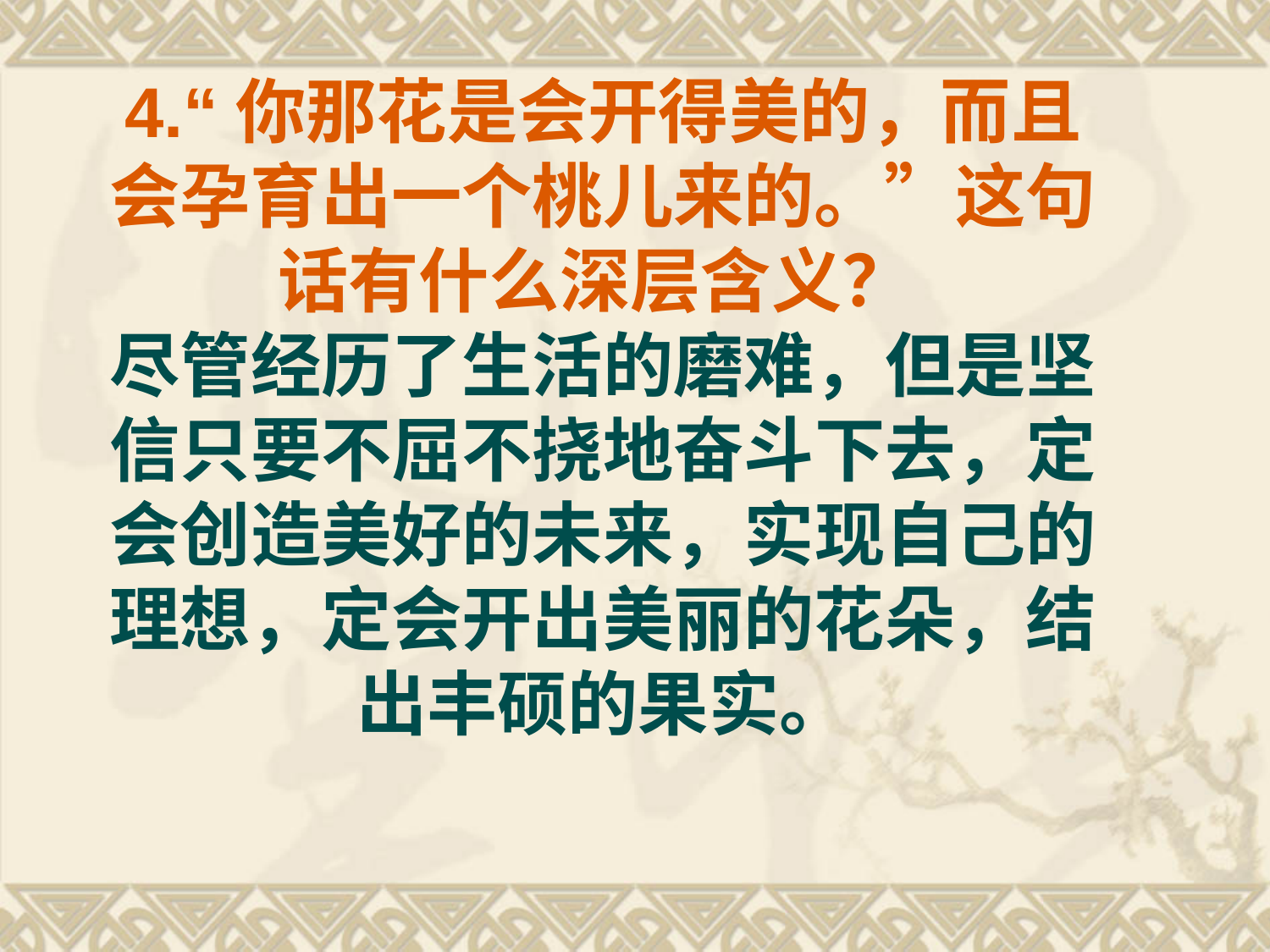

# 4.“你那花是会开得美的，而且会孕育出一个桃儿来的。”这句话有什么深层含义？  尽管经历了生活的磨难，但是坚信只要不屈不挠地奋斗下去，定会创造美好的未来，实现自己的理想，定会开出美丽的花朵，结出丰硕的果实。